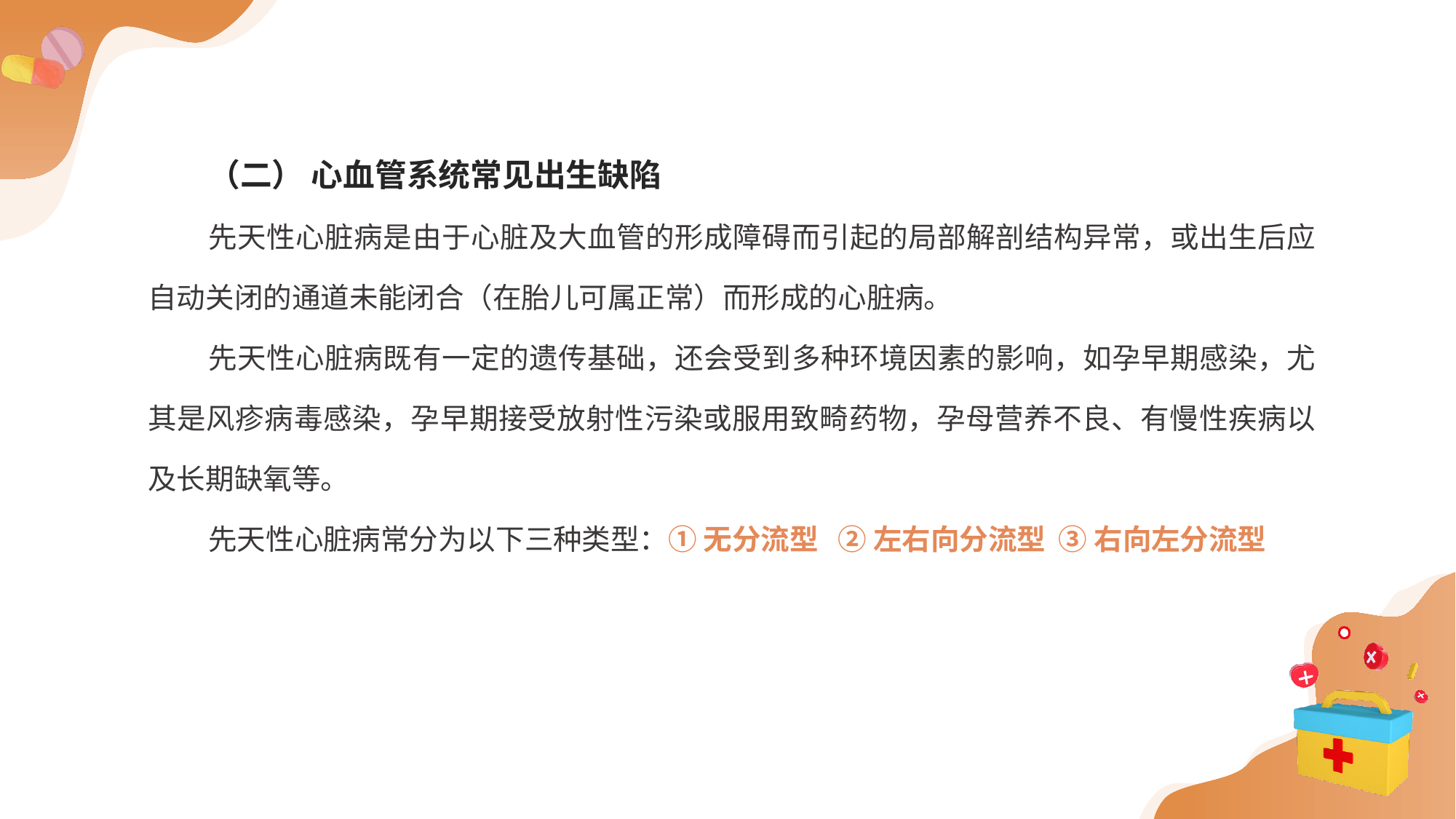

（二） 心血管系统常见出生缺陷
先天性心脏病是由于心脏及大血管的形成障碍而引起的局部解剖结构异常，或出生后应自动关闭的通道未能闭合（在胎儿可属正常）而形成的心脏病。
先天性心脏病既有一定的遗传基础，还会受到多种环境因素的影响，如孕早期感染，尤其是风疹病毒感染，孕早期接受放射性污染或服用致畸药物，孕母营养不良、有慢性疾病以及长期缺氧等。
先天性心脏病常分为以下三种类型：① 无分流型   ② 左右向分流型  ③ 右向左分流型